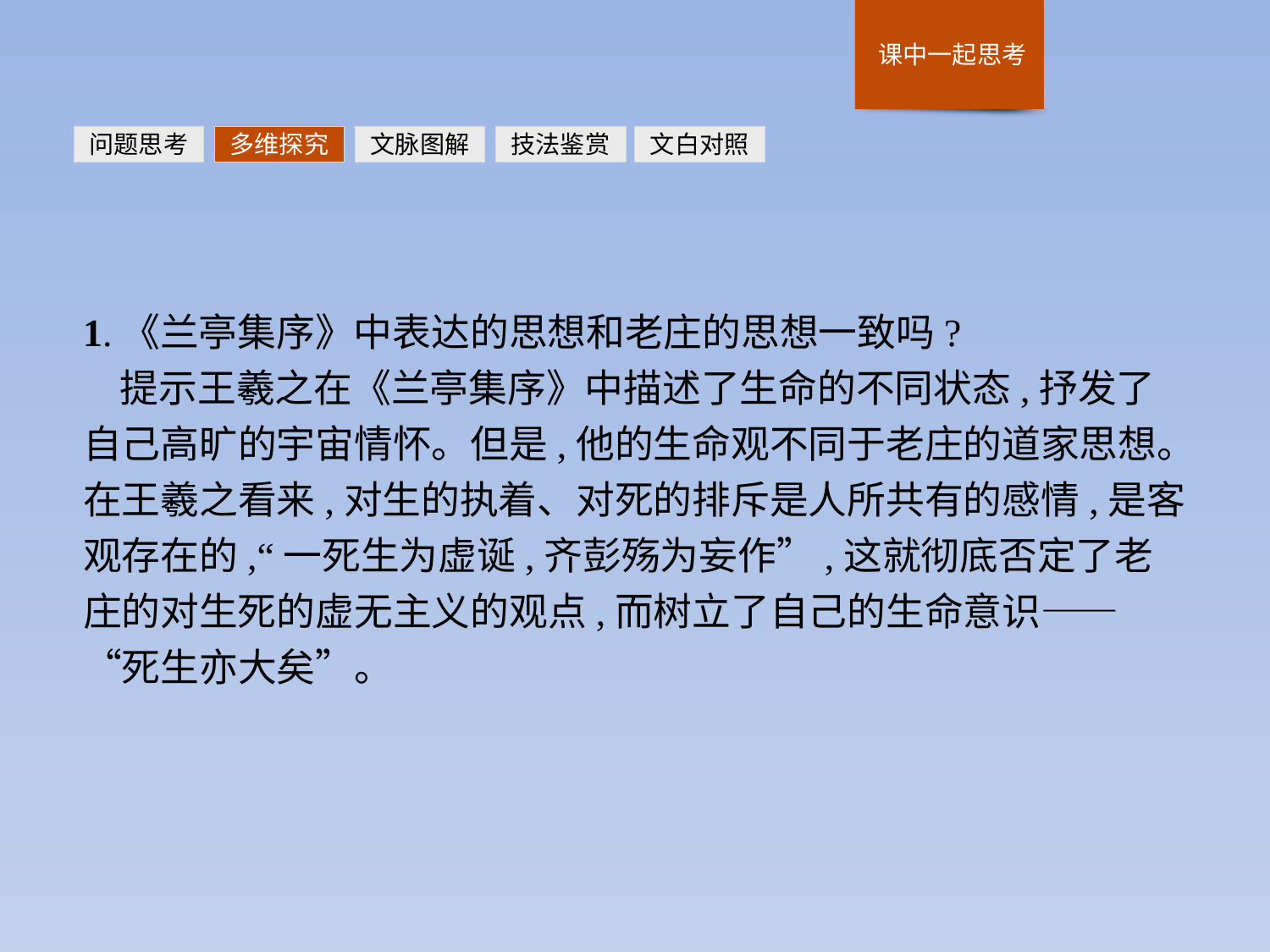

问题思考
多维探究
文脉图解
技法鉴赏
文白对照
1.《兰亭集序》中表达的思想和老庄的思想一致吗?
提示王羲之在《兰亭集序》中描述了生命的不同状态,抒发了自己高旷的宇宙情怀。但是,他的生命观不同于老庄的道家思想。在王羲之看来,对生的执着、对死的排斥是人所共有的感情,是客观存在的,“一死生为虚诞,齐彭殇为妄作”,这就彻底否定了老庄的对生死的虚无主义的观点,而树立了自己的生命意识——“死生亦大矣”。